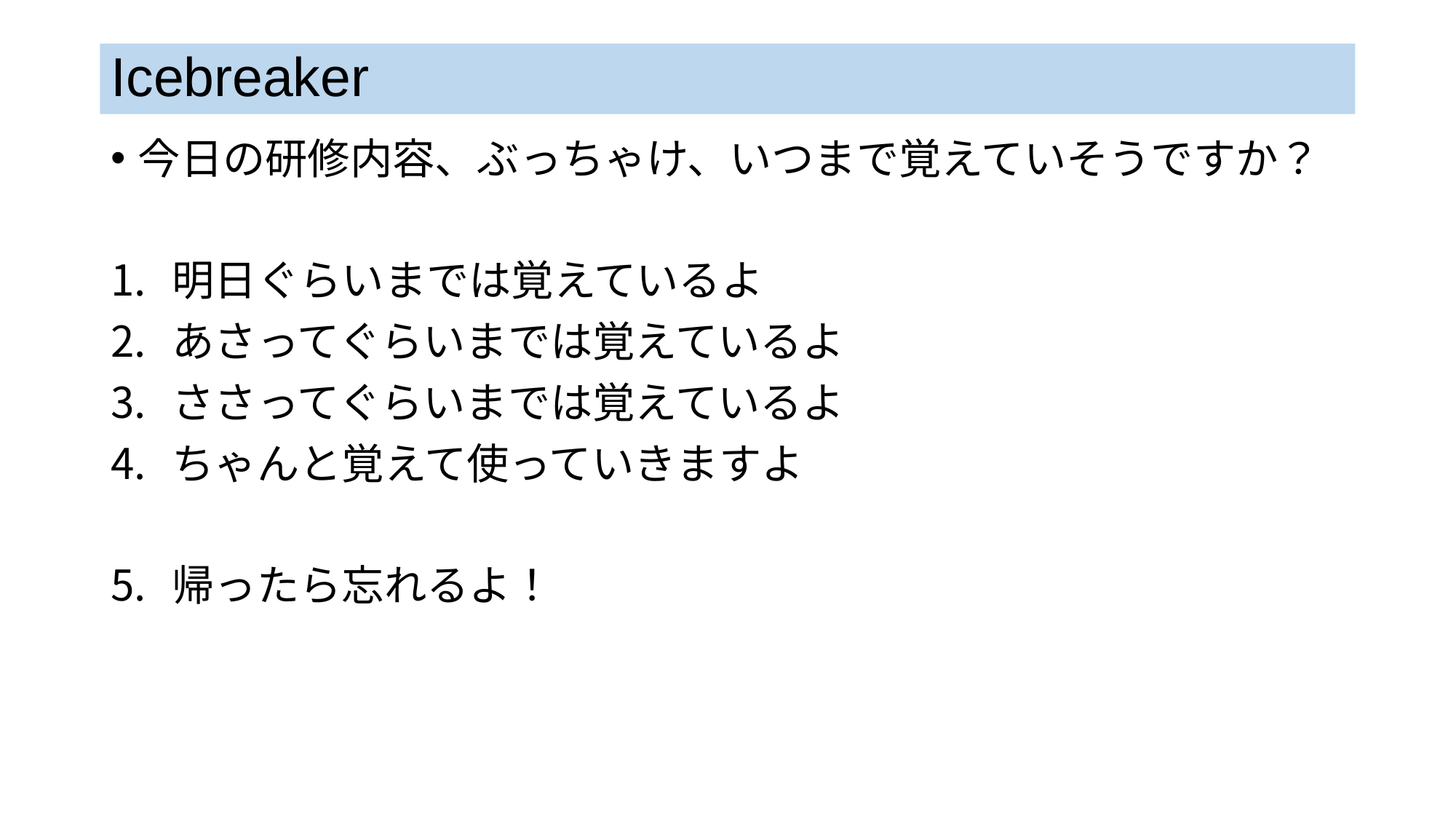

# Icebreaker
今日の研修内容、ぶっちゃけ、いつまで覚えていそうですか？

明日ぐらいまでは覚えているよ
あさってぐらいまでは覚えているよ
ささってぐらいまでは覚えているよ
ちゃんと覚えて使っていきますよ

帰ったら忘れるよ！